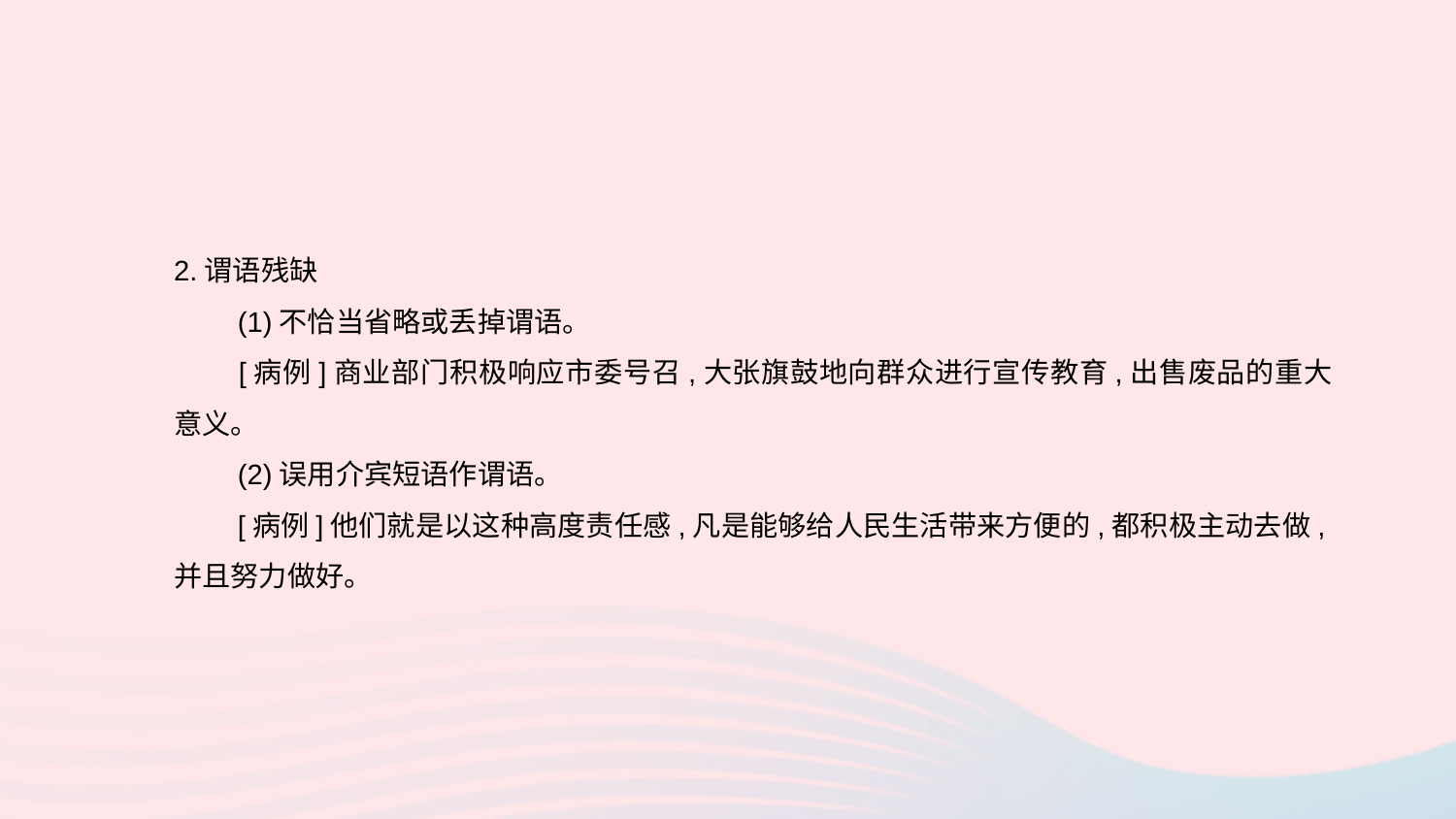

2.谓语残缺
　　(1)不恰当省略或丢掉谓语。
　　[病例]商业部门积极响应市委号召,大张旗鼓地向群众进行宣传教育,出售废品的重大意义。
　　(2)误用介宾短语作谓语。
　　[病例]他们就是以这种高度责任感,凡是能够给人民生活带来方便的,都积极主动去做,并且努力做好。